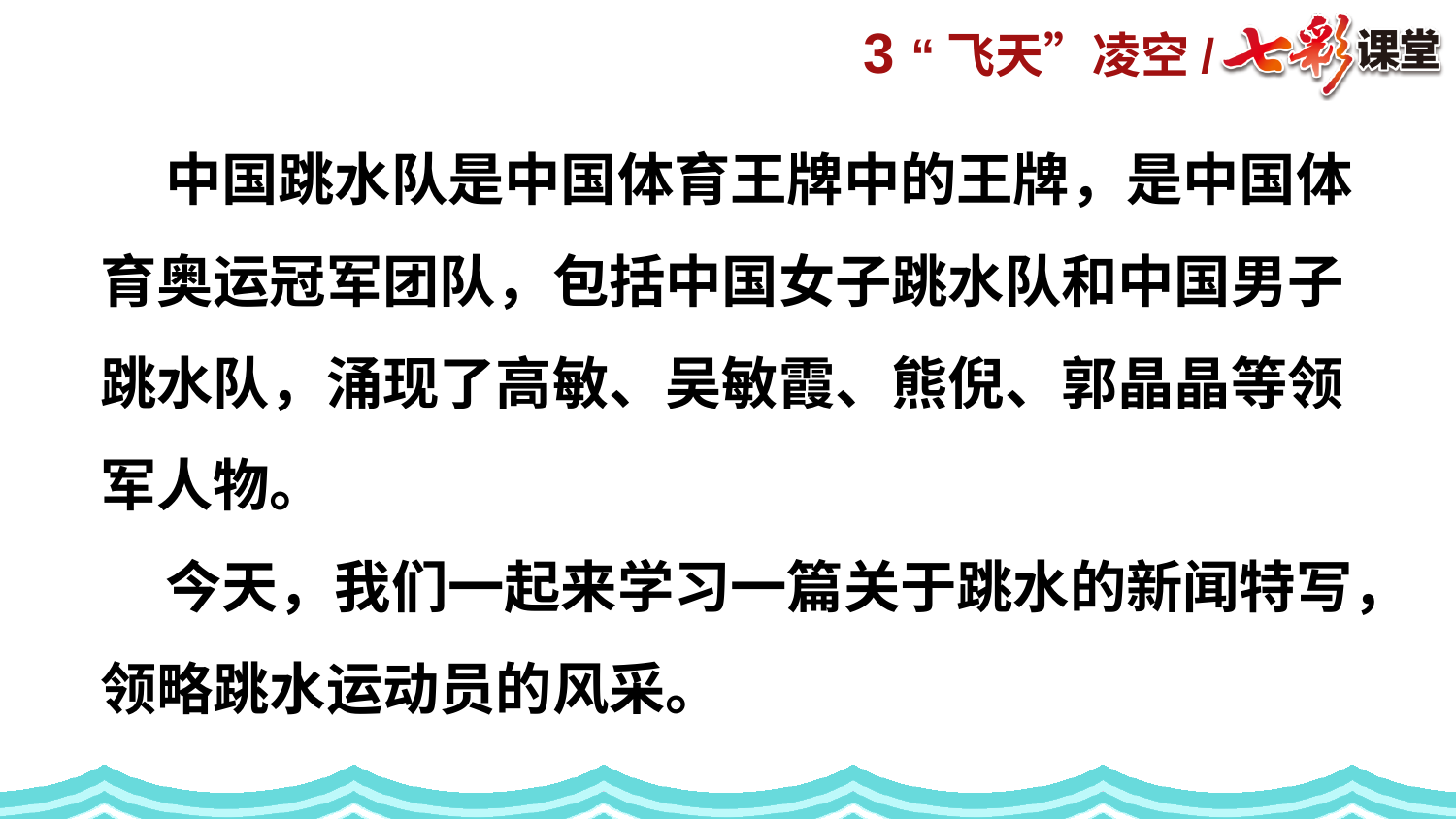

中国跳水队是中国体育王牌中的王牌，是中国体育奥运冠军团队，包括中国女子跳水队和中国男子跳水队，涌现了高敏、吴敏霞、熊倪、郭晶晶等领军人物。
    今天，我们一起来学习一篇关于跳水的新闻特写，领略跳水运动员的风采。